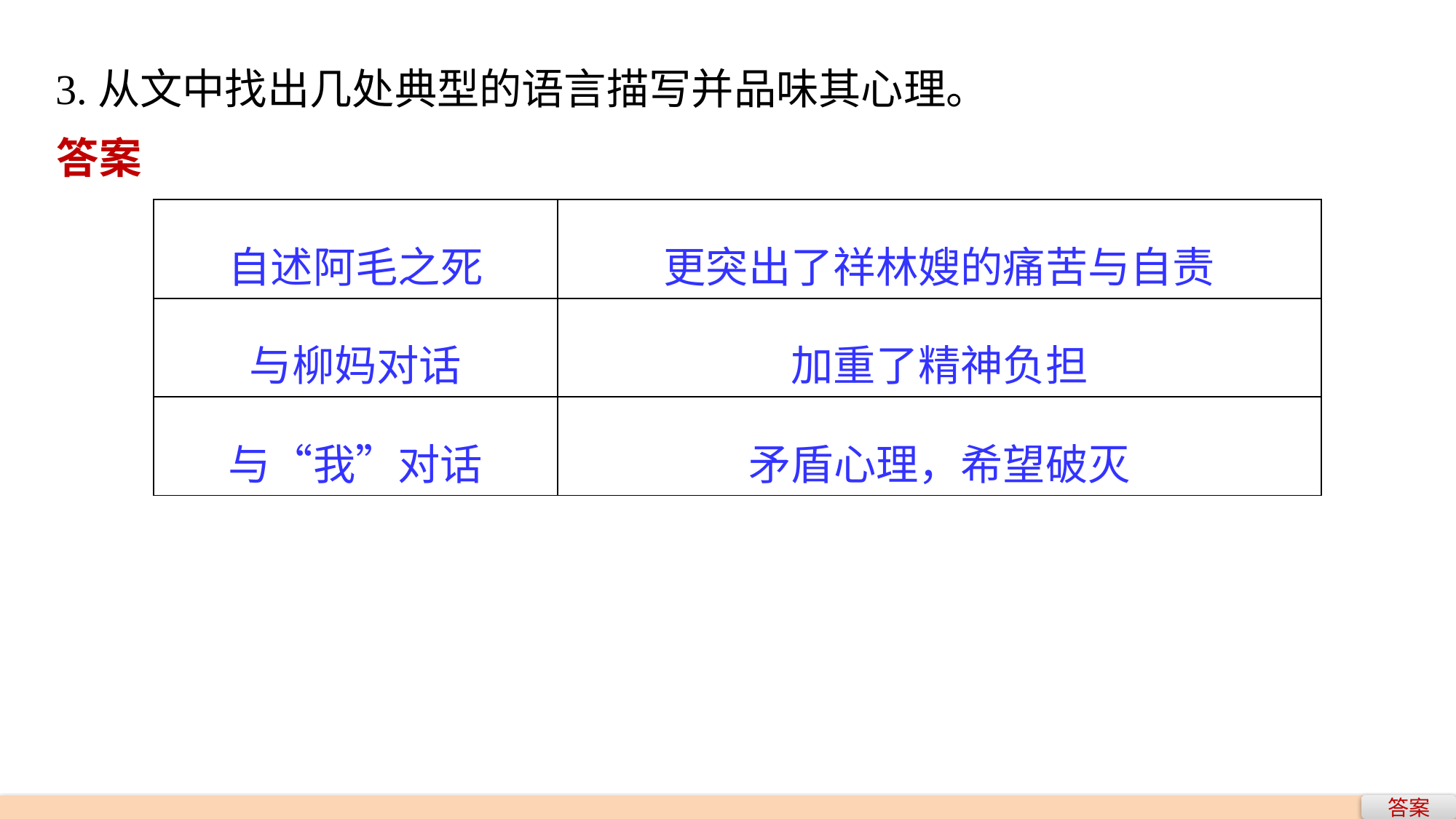

3.从文中找出几处典型的语言描写并品味其心理。
答案
| 自述阿毛之死 | 更突出了祥林嫂的痛苦与自责 |
| --- | --- |
| 与柳妈对话 | 加重了精神负担 |
| 与“我”对话 | 矛盾心理，希望破灭 |
答案